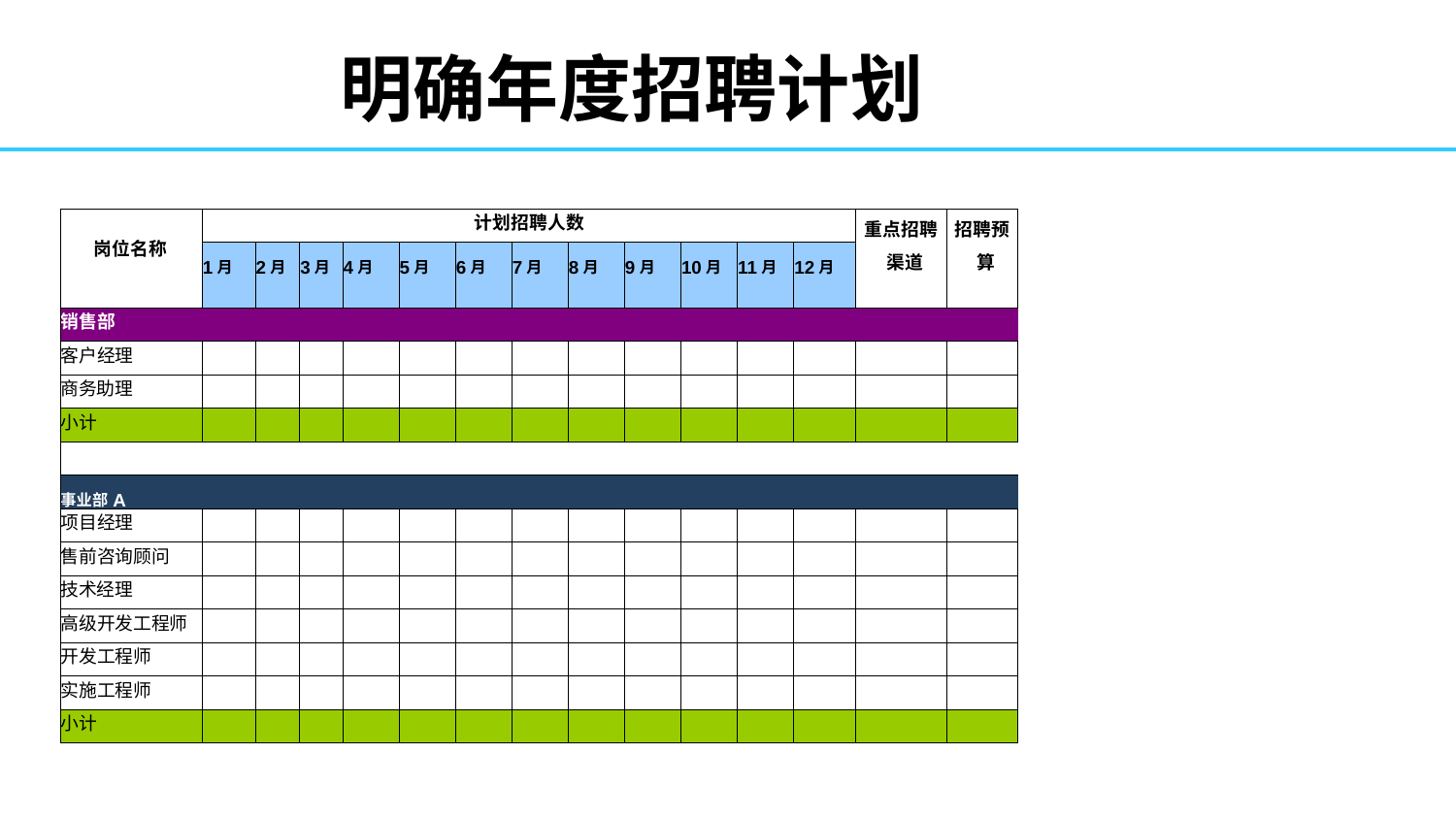

# 明确年度招聘计划
| 岗位名称 | 计划招聘人数 |  |  |  |  |  |  |  |  |  |  |  | 重点招聘 渠道 | 招聘预 算 |
| --- | --- | --- | --- | --- | --- | --- | --- | --- | --- | --- | --- | --- | --- | --- |
|  | 1月 | 2月 | 3月 | 4月 | 5月 | 6月 | 7月 | 8月 | 9月 | 10月 | 11月 | 12月 |  |  |
| 销售部 |  |  |  |  |  |  |  |  |  |  |  |  |  |  |
| 客户经理 |  |  |  |  |  |  |  |  |  |  |  |  |  |  |
| 商务助理 |  |  |  |  |  |  |  |  |  |  |  |  |  |  |
| 小计 |  |  |  |  |  |  |  |  |  |  |  |  |  |  |
|  |  |  |  |  |  |  |  |  |  |  |  |  |  |  |
| 事业部A |  |  |  |  |  |  |  |  |  |  |  |  |  |  |
| 项目经理 |  |  |  |  |  |  |  |  |  |  |  |  |  |  |
| 售前咨询顾问 |  |  |  |  |  |  |  |  |  |  |  |  |  |  |
| 技术经理 |  |  |  |  |  |  |  |  |  |  |  |  |  |  |
| 高级开发工程师 |  |  |  |  |  |  |  |  |  |  |  |  |  |  |
| 开发工程师 |  |  |  |  |  |  |  |  |  |  |  |  |  |  |
| 实施工程师 |  |  |  |  |  |  |  |  |  |  |  |  |  |  |
| 小计 |  |  |  |  |  |  |  |  |  |  |  |  |  |  |